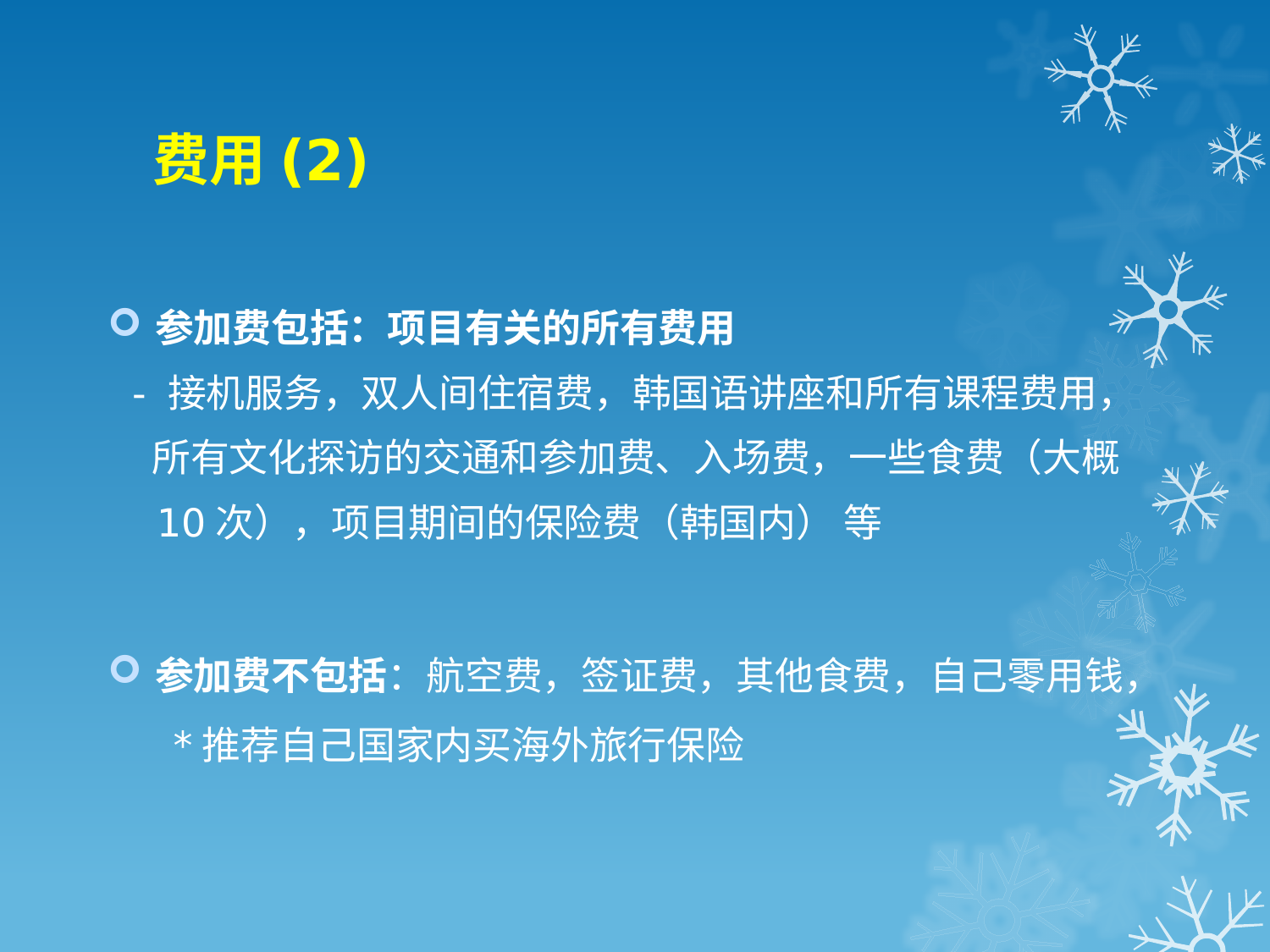

# 费用(2)
参加费包括：项目有关的所有费用
  - 接机服务，双人间住宿费，韩国语讲座和所有课程费用，
    所有文化探访的交通和参加费、入场费，一些食费（大概
    10次），项目期间的保险费（韩国内） 等

参加费不包括：航空费，签证费，其他食费，自己零用钱， *推荐自己国家内买海外旅行保险